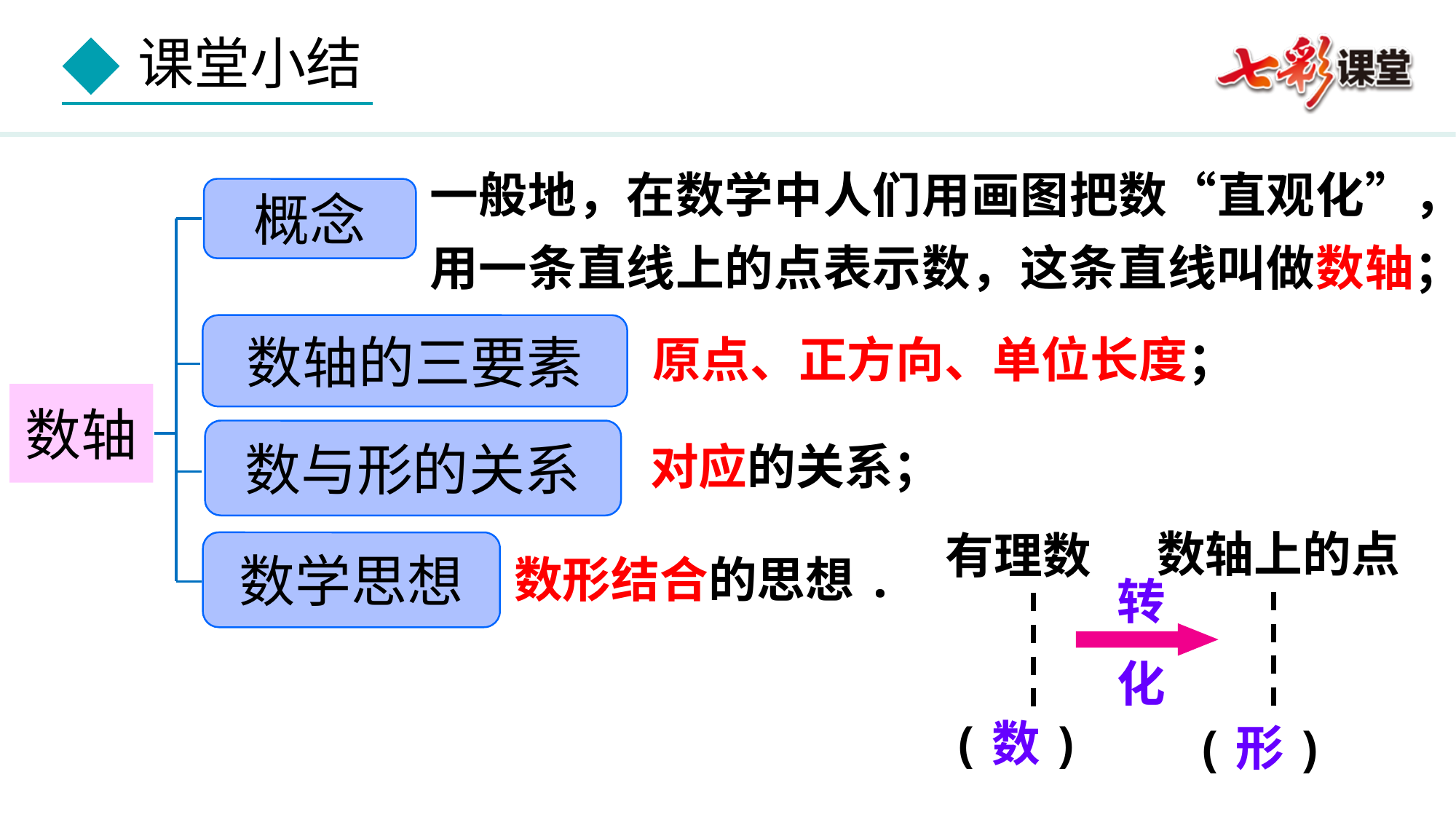

一般地，在数学中人们用画图把数“直观化”，用一条直线上的点表示数，这条直线叫做数轴；
概念
数轴的三要素
原点、正方向、单位长度；
数轴
数与形的关系
对应的关系；
数轴上的点
有理数
转
化

(数)
(形)
数学思想
数形结合的思想.